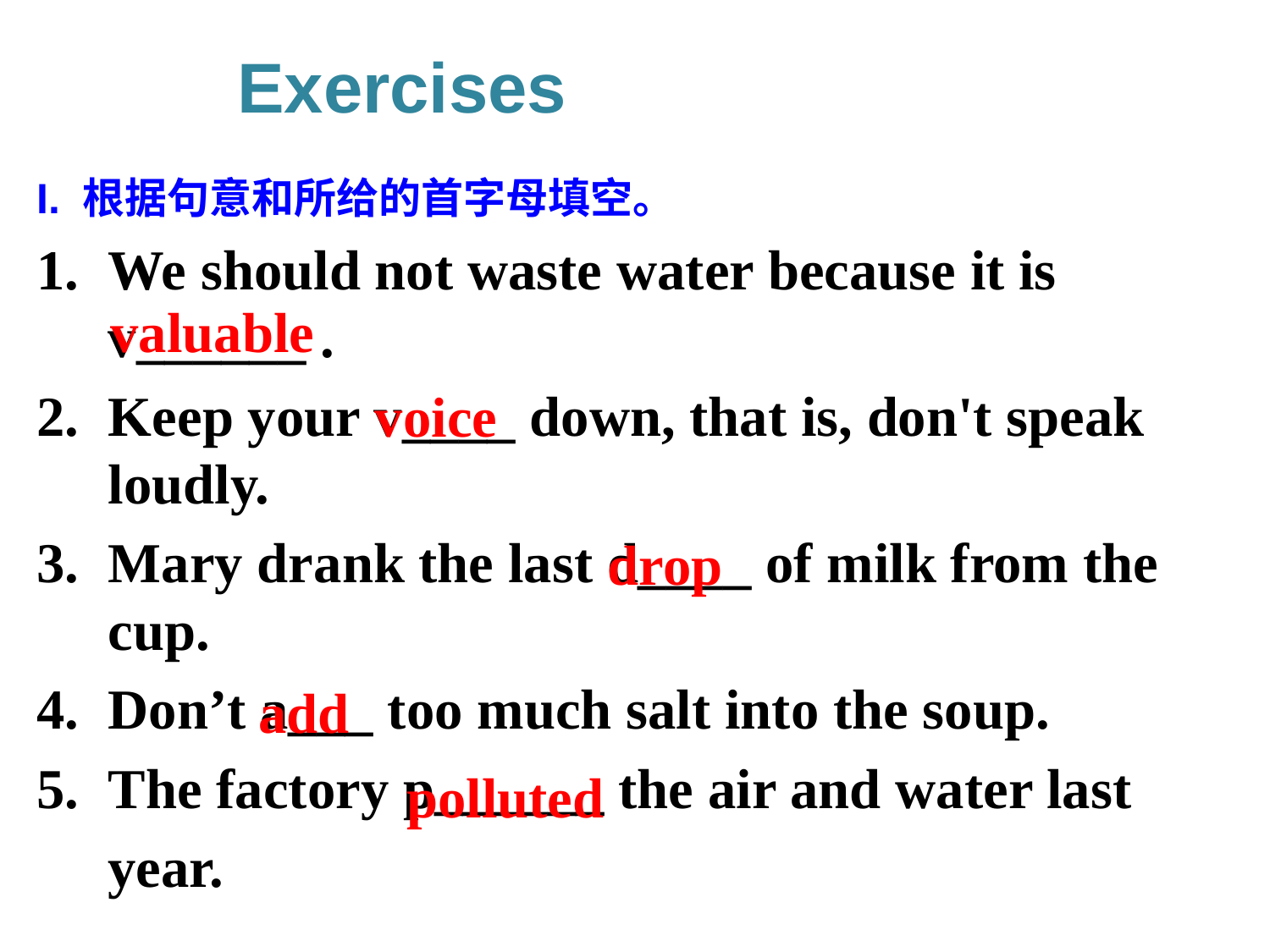

Exercises
I. 根据句意和所给的首字母填空。
We should not waste water because it is v______ .
Keep your v____ down, that is, don't speak loudly.
Mary drank the last d____ of milk from the cup.
Don’t a___ too much salt into the soup.
The factory p______ the air and water last
     year.
valuable
voice
drop
add
polluted